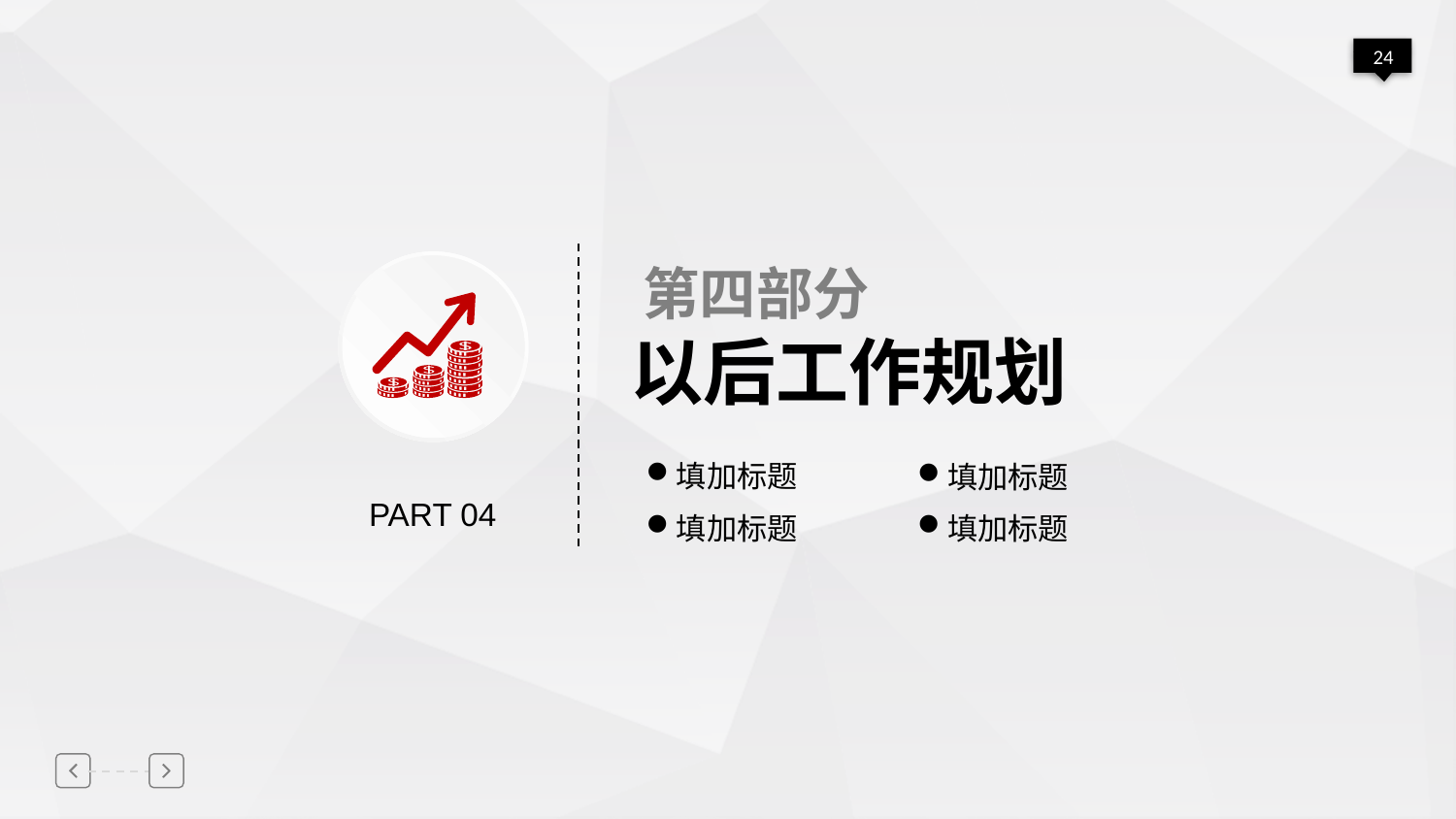

第四部分
以后工作规划

填加标题
填加标题
PART 04
填加标题
填加标题